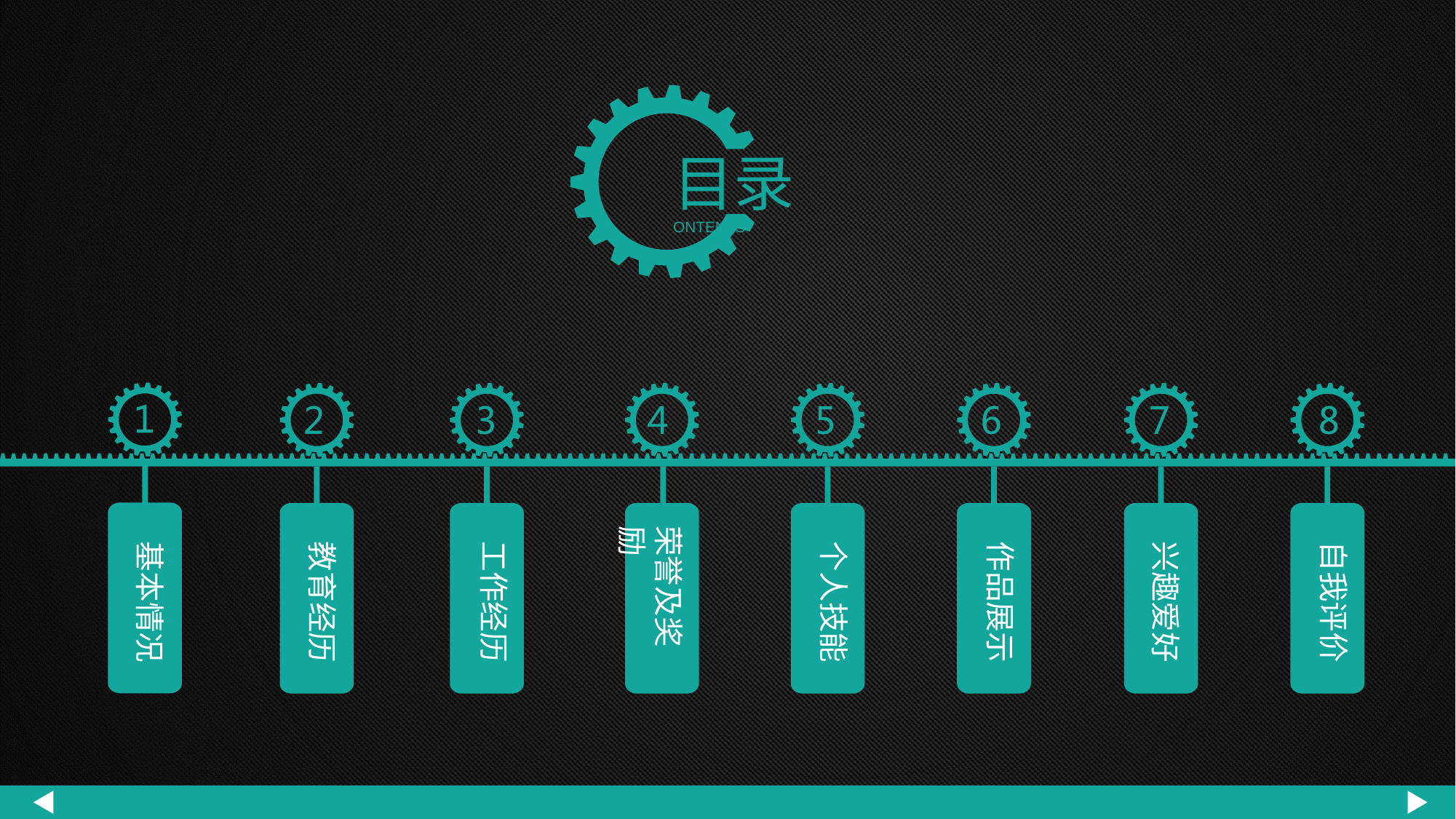

目录ONTENTS

基本情况

教育经历

工作经历

荣誉及奖励

个人技能

作品展示

兴趣爱好

自我评价